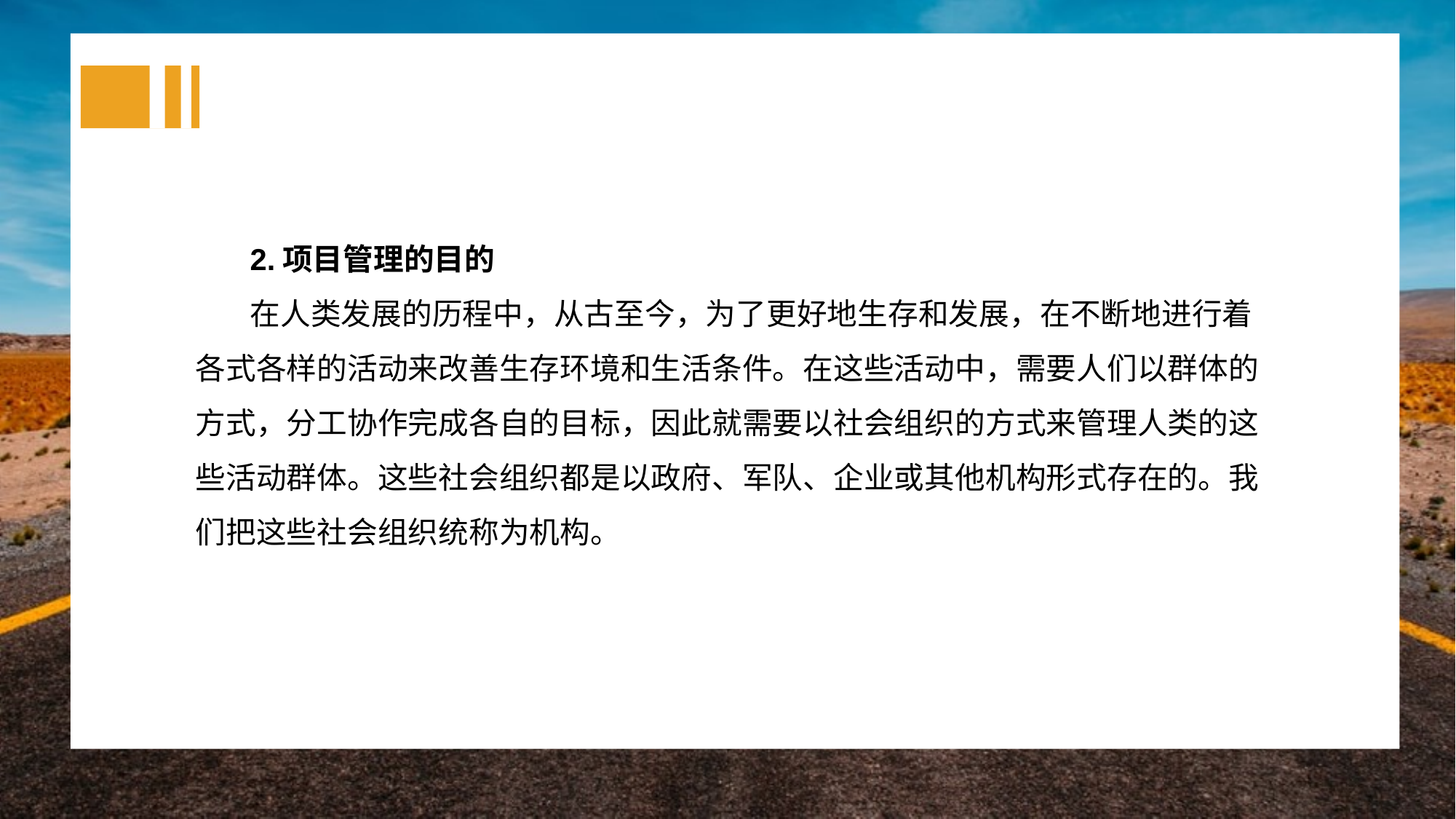

2.项目管理的目的
在人类发展的历程中，从古至今，为了更好地生存和发展，在不断地进行着各式各样的活动来改善生存环境和生活条件。在这些活动中，需要人们以群体的方式，分工协作完成各自的目标，因此就需要以社会组织的方式来管理人类的这些活动群体。这些社会组织都是以政府、军队、企业或其他机构形式存在的。我们把这些社会组织统称为机构。